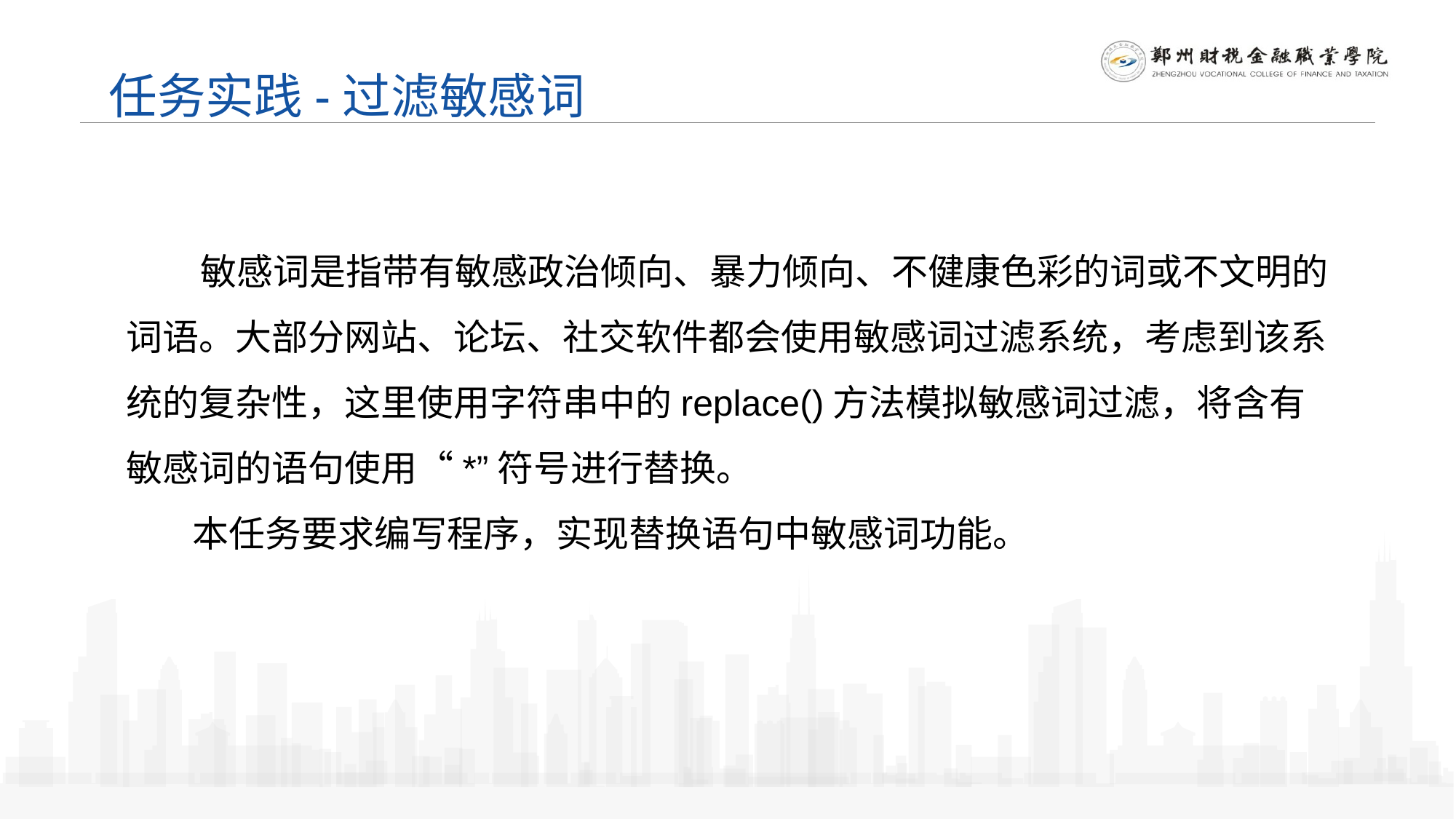

任务实践-过滤敏感词
        敏感词是指带有敏感政治倾向、暴力倾向、不健康色彩的词或不文明的词语。大部分网站、论坛、社交软件都会使用敏感词过滤系统，考虑到该系统的复杂性，这里使用字符串中的replace()方法模拟敏感词过滤，将含有敏感词的语句使用“*”符号进行替换。
       本任务要求编写程序，实现替换语句中敏感词功能。